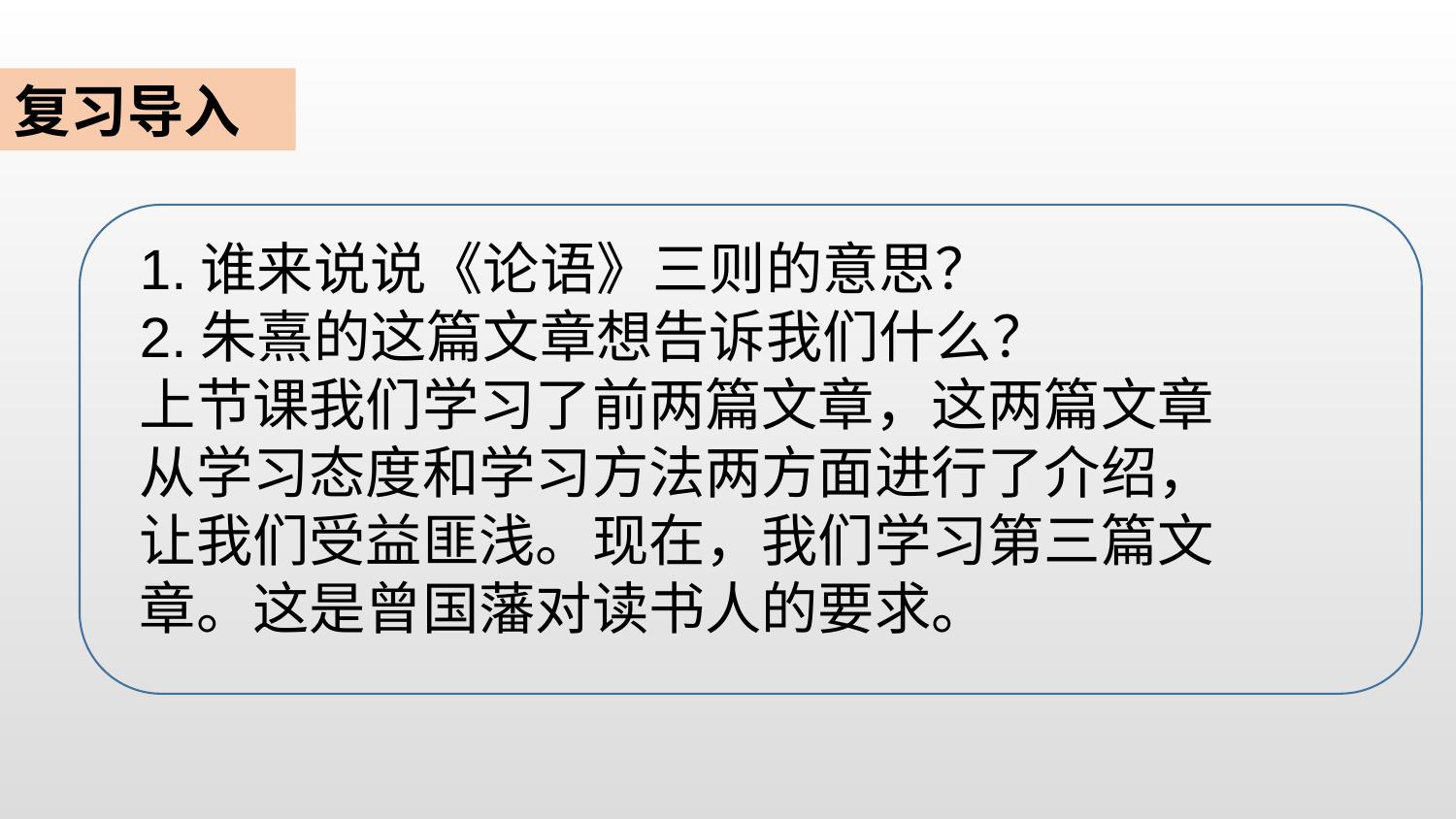

复习导入

1.谁来说说《论语》三则的意思？
2.朱熹的这篇文章想告诉我们什么？
上节课我们学习了前两篇文章，这两篇文章从学习态度和学习方法两方面进行了介绍，让我们受益匪浅。现在，我们学习第三篇文章。这是曾国藩对读书人的要求。